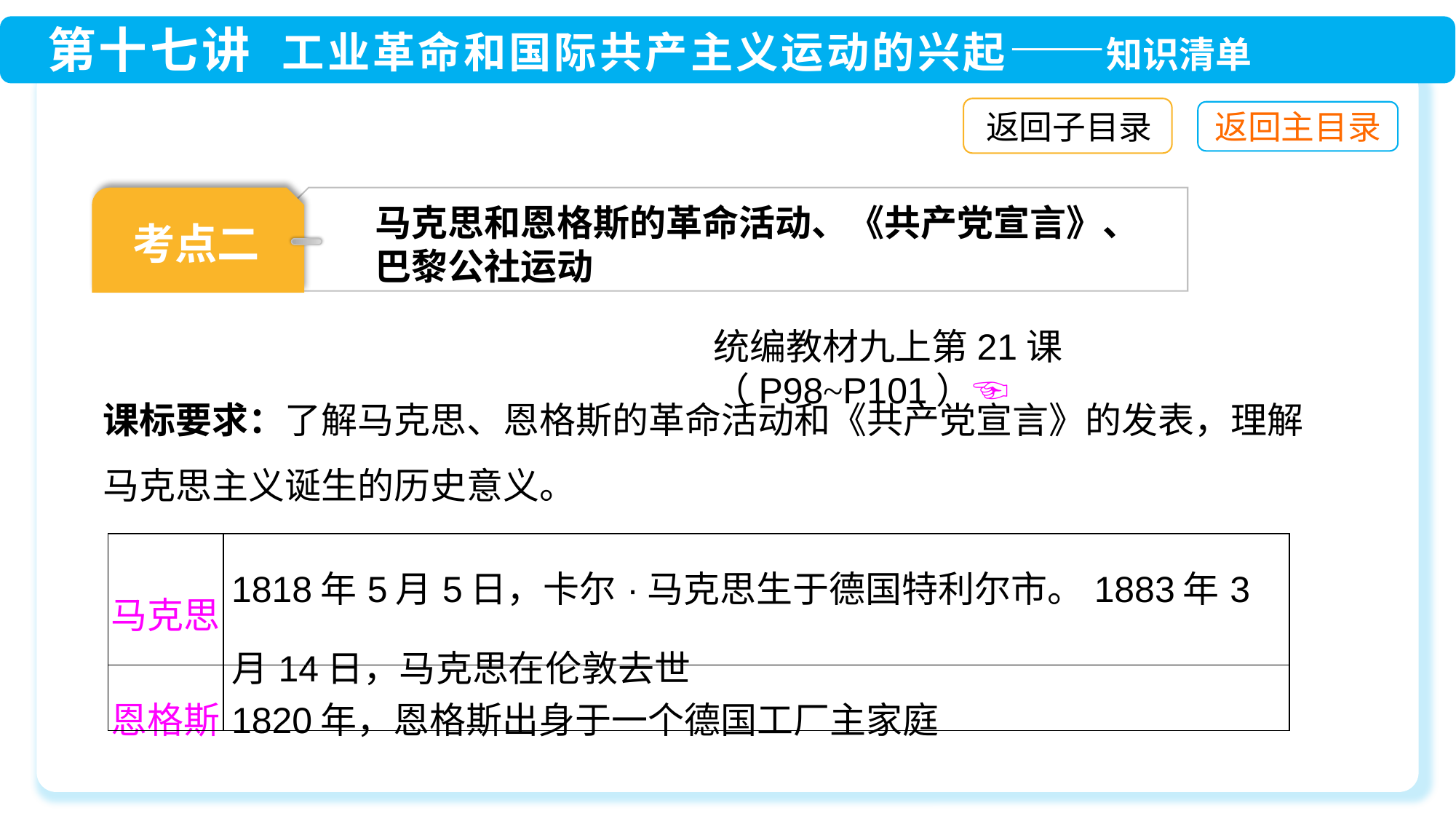

返回子目录
考点二
 马克思和恩格斯的革命活动、《共产党宣言》、
 巴黎公社运动

统编教材九上第21课（P98~P101）☜
课标要求：了解马克思、恩格斯的革命活动和《共产党宣言》的发表，理解马克思主义诞生的历史意义。
| 马克思 | 1818年5月5日，卡尔·马克思生于德国特利尔市。1883年3月14日，马克思在伦敦去世 |
| --- | --- |
| 恩格斯 | 1820年，恩格斯出身于一个德国工厂主家庭 |